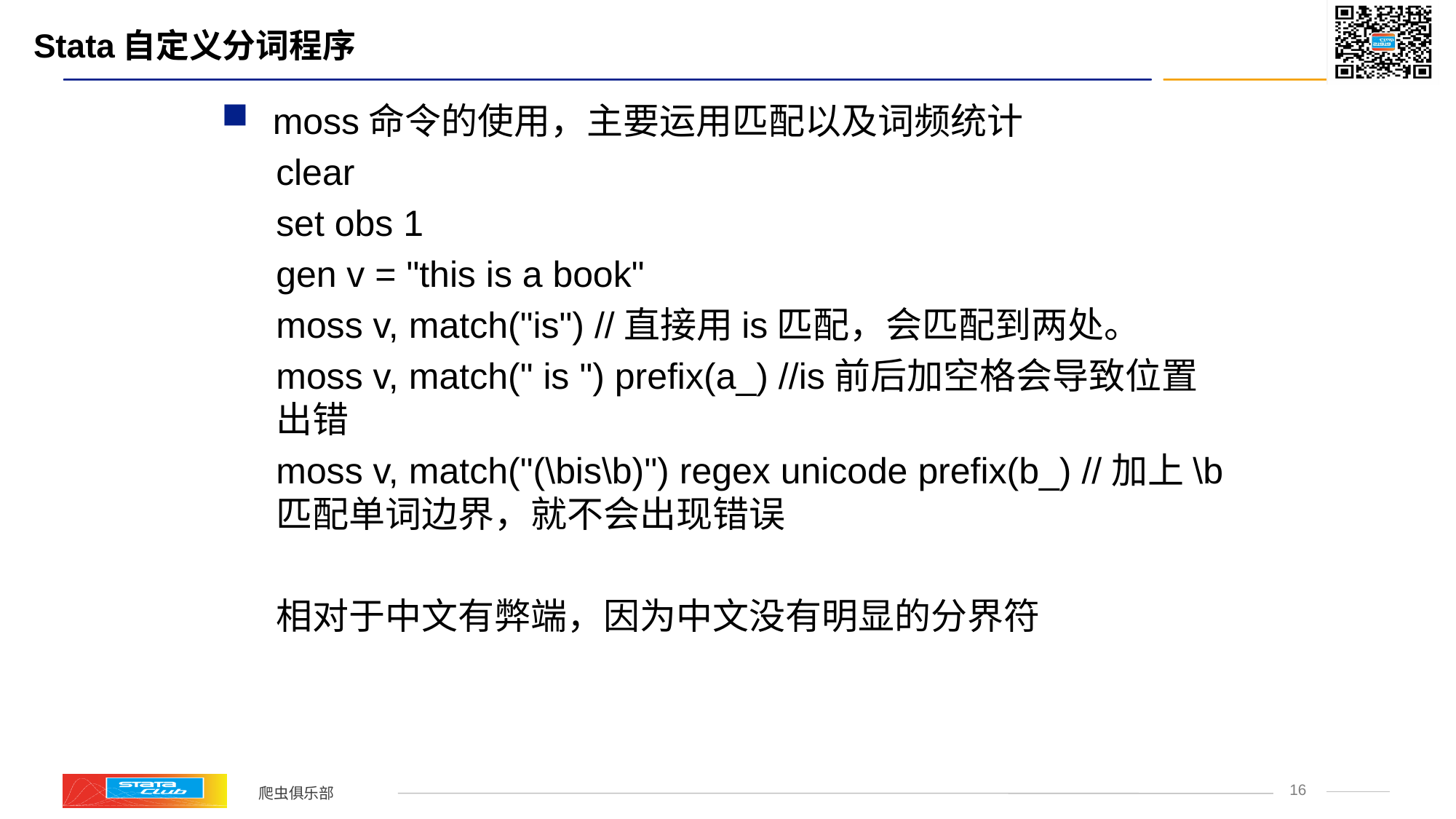

# Stata自定义分词程序
 moss命令的使用，主要运用匹配以及词频统计
clear
set obs 1
gen v = "this is a book"
moss v, match("is") //直接用is匹配，会匹配到两处。
moss v, match(" is ") prefix(a_) //is前后加空格会导致位置出错
moss v, match("(\bis\b)") regex unicode prefix(b_) //加上\b匹配单词边界，就不会出现错误

相对于中文有弊端，因为中文没有明显的分界符